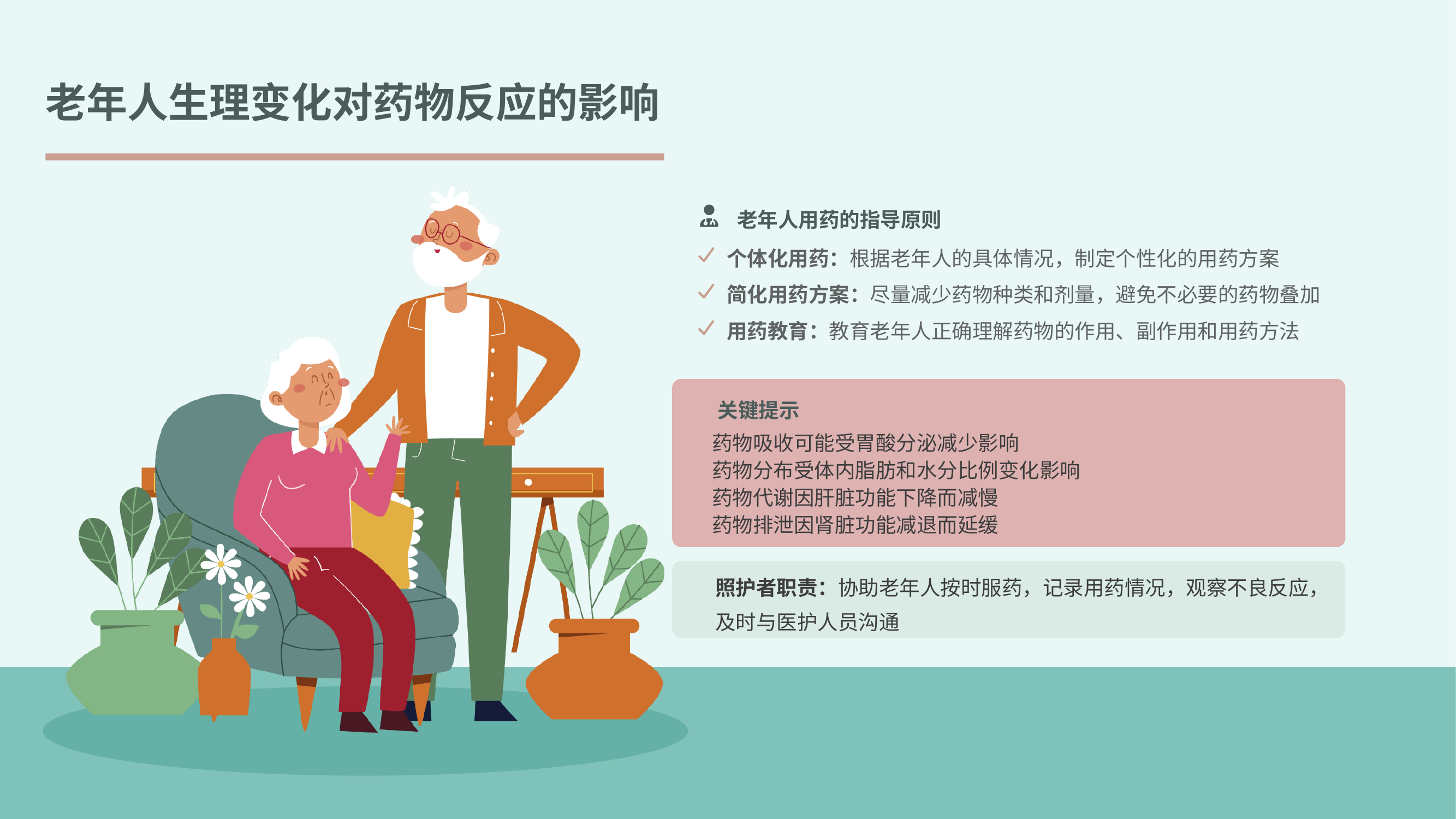

老年人生理变化对药物反应的影响

老年人用药的指导原则

个体化用药：根据老年人的具体情况，制定个性化的用药方案

简化用药方案：尽量减少药物种类和剂量，避免不必要的药物叠加

用药教育：教育老年人正确理解药物的作用、副作用和用药方法

关键提示
药物吸收可能受胃酸分泌减少影响
药物分布受体内脂肪和水分比例变化影响
药物代谢因肝脏功能下降而减慢
药物排泄因肾脏功能减退而延缓

照护者职责：协助老年人按时服药，记录用药情况，观察不良反应，及时与医护人员沟通